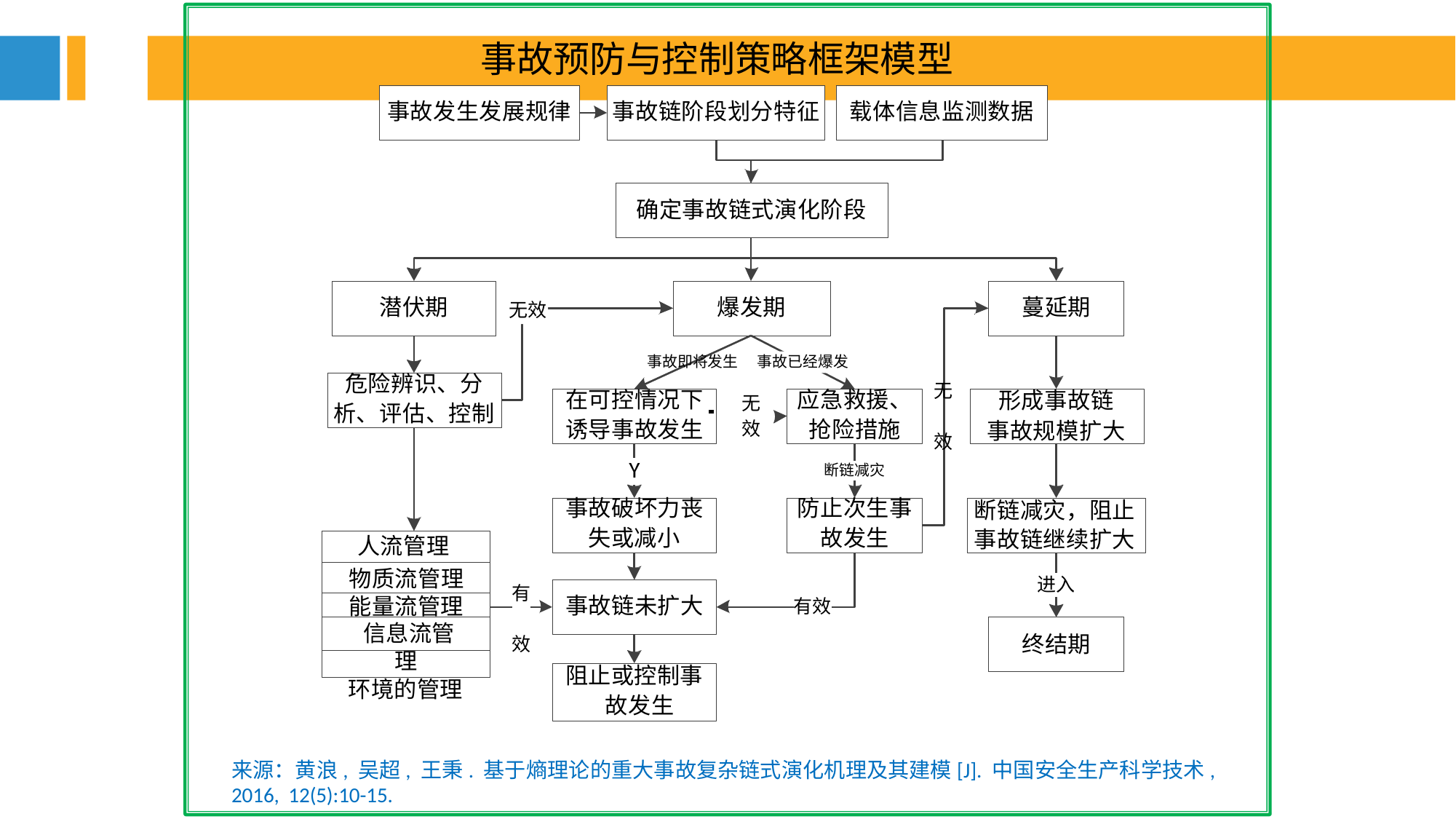

事故预防与控制策略框架模型

事故发生发展规律
事故链阶段划分特征
载体信息监测数据

确定事故链式演化阶段

潜伏期
爆发期
蔓延期
无效

事故即将发生
事故已经爆发

危险辨识、分

无  效

形成事故链  事故规模扩大
在可控情况下
应急救援、
无  效

析、评估、控制

诱导事故发生
抢险措施

Y
事故破坏力丧
断链减灾

防止次生事
断链减灾，阻止

失或减小
故发生
事故链继续扩大
人流管理  物质流管理
能量流管理  信息流管理
环境的管理

进入
有  效

事故链未扩大

有效

终结期

阻止或控制事  故发生

来源：黄浪, 吴超, 王秉. 基于熵理论的重大事故复杂链式演化机理及其建模[J]. 中国安全生产科学技术, 2016,  12(5):10-15.